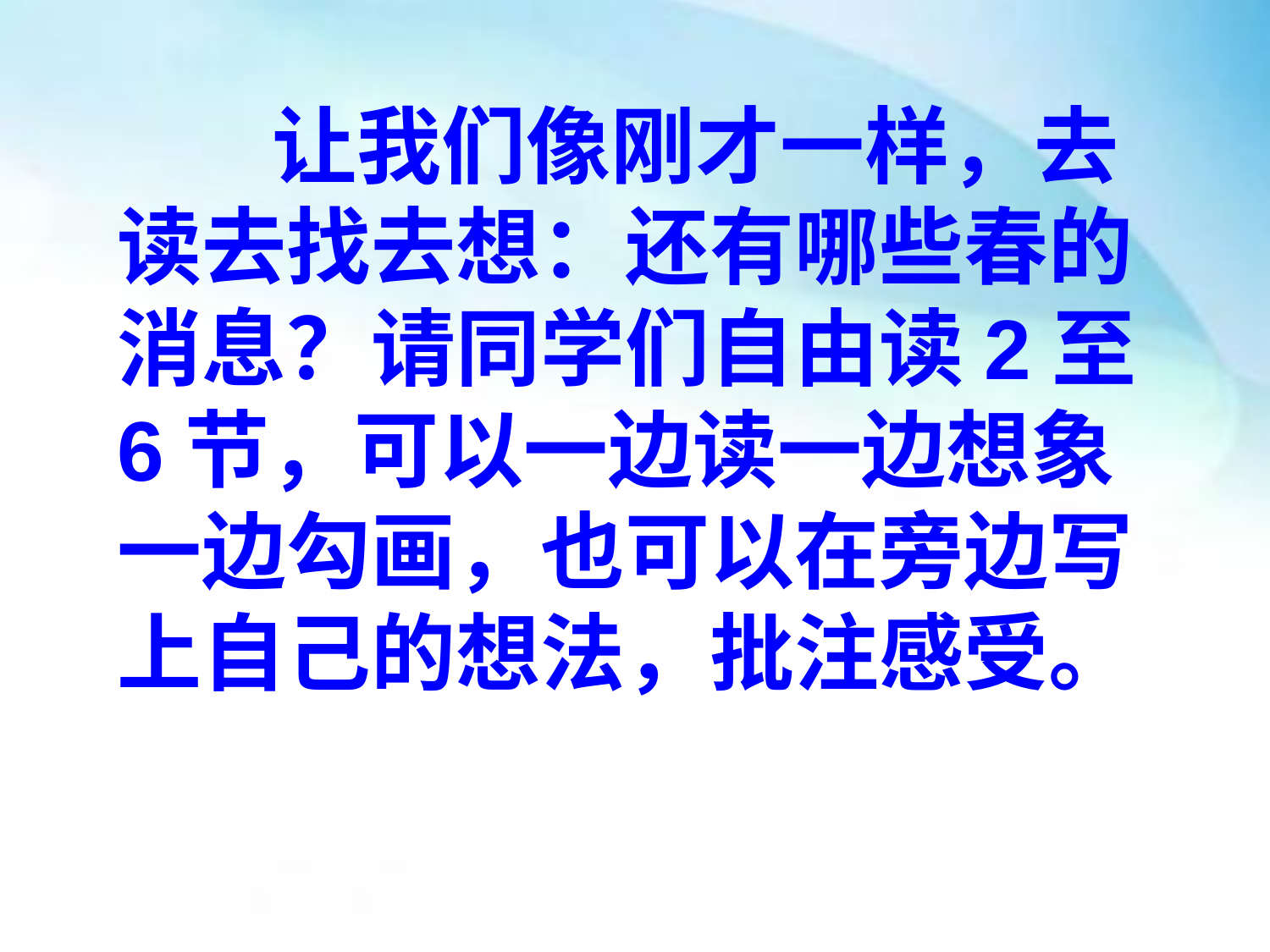

让我们像刚才一样，去读去找去想：还有哪些春的消息？请同学们自由读2至6节，可以一边读一边想象一边勾画，也可以在旁边写上自己的想法，批注感受。